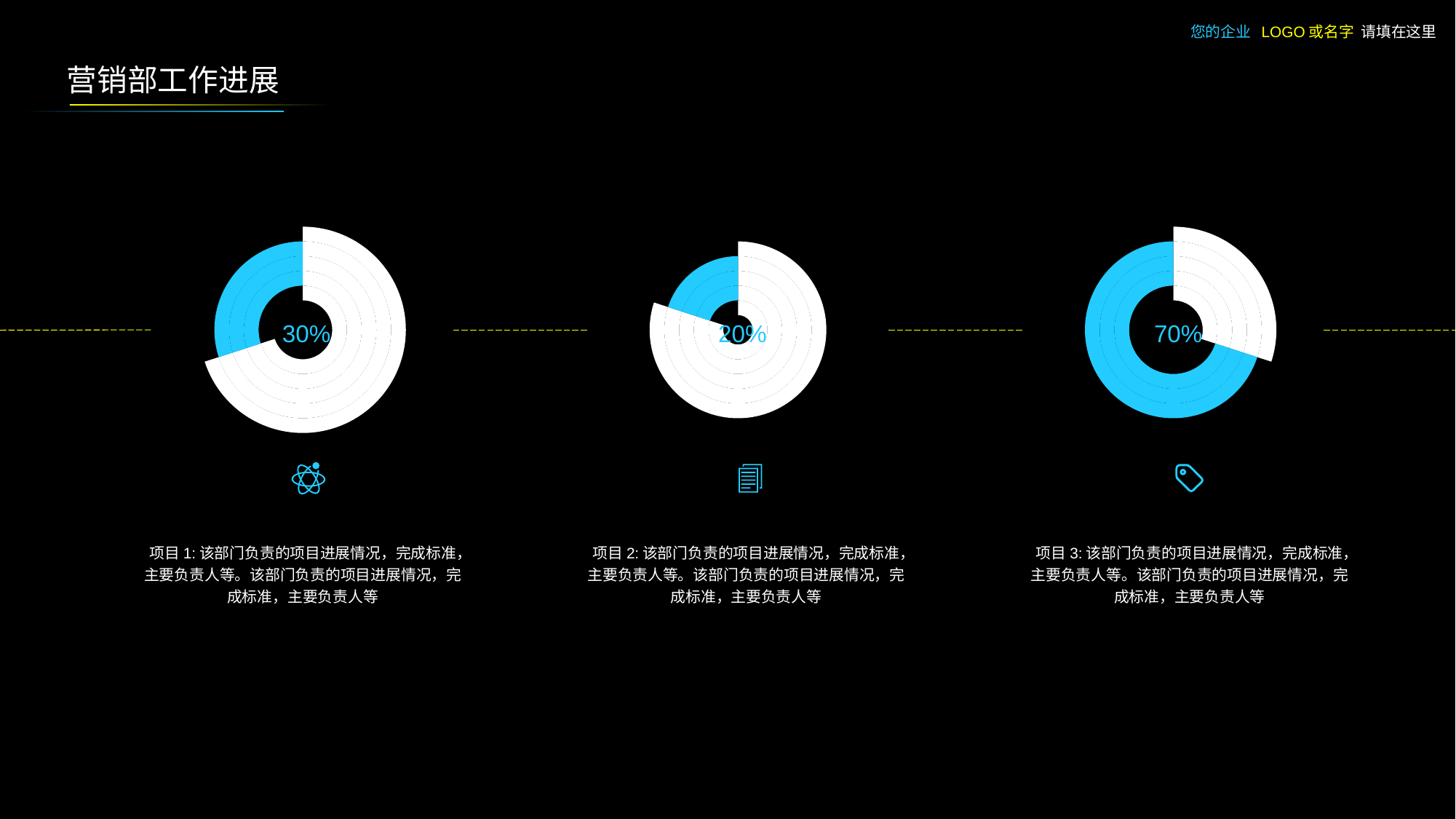

您的企业  LOGO或名字  请填在这里
营销部工作进展

### Chart

| Category | 系列1 | 系列2 | 系列3 | 系列4 | 系列5 | 系列6 |
|---|---|---|---|---|---|---|
| 类别1 | 7.0 | 7.0 | 7.0 | 7.0 | 7.0 | 7.0 |
| 类别2 | 3.0 | 3.0 | 3.0 | 3.0 | 3.0 | 3.0 |

### Chart

| Category | 系列1 | 系列2 | 系列3 | 系列4 | 系列5 | 系列6 |
|---|---|---|---|---|---|---|
| 类别1 | 8.0 | 8.0 | 8.0 | 8.0 | 8.0 | 8.0 |
| 类别2 | 2.0 | 2.0 | 2.0 | 2.0 | 2.0 | 2.0 |

### Chart

| Category | 系列1 | 系列2 | 系列3 | 系列4 | 系列5 | 系列6 |
|---|---|---|---|---|---|---|
| 类别1 | 3.0 | 3.0 | 3.0 | 3.0 | 3.0 | 3.0 |
| 类别2 | 7.0 | 7.0 | 7.0 | 7.0 | 7.0 | 7.0 |
30%
20%
70%

项目1:该部门负责的项目进展情况，完成标准，主要负责人等。该部门负责的项目进展情况，完成标准，主要负责人等
项目2:该部门负责的项目进展情况，完成标准，主要负责人等。该部门负责的项目进展情况，完成标准，主要负责人等
项目3:该部门负责的项目进展情况，完成标准，主要负责人等。该部门负责的项目进展情况，完成标准，主要负责人等